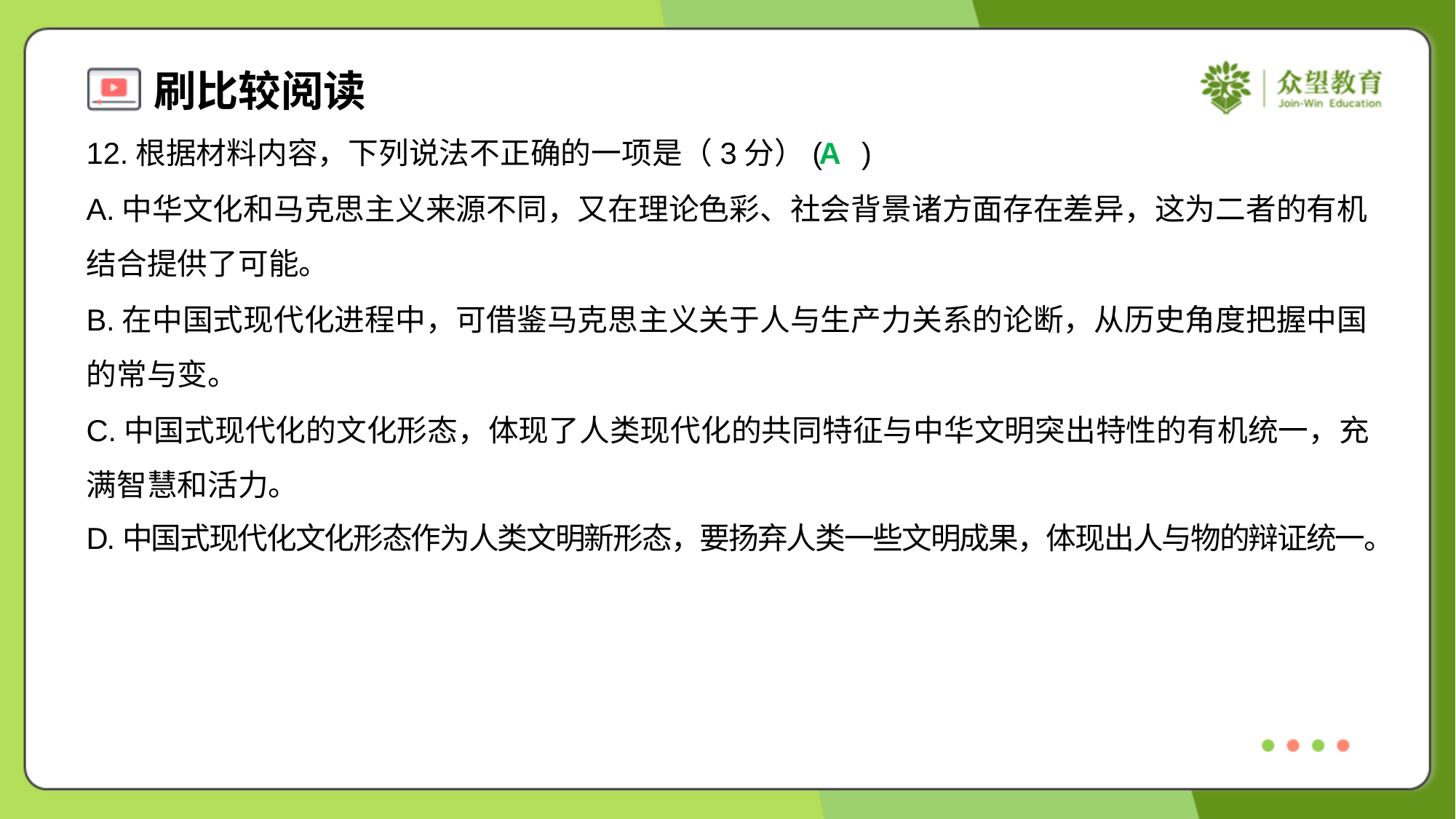

12.根据材料内容，下列说法不正确的一项是（3分）(     )
A
A.中华文化和马克思主义来源不同，又在理论色彩、社会背景诸方面存在差异，这为二者的有机
结合提供了可能。
B.在中国式现代化进程中，可借鉴马克思主义关于人与生产力关系的论断，从历史角度把握中国
的常与变。
C.中国式现代化的文化形态，体现了人类现代化的共同特征与中华文明突出特性的有机统一，充
满智慧和活力。
D.中国式现代化文化形态作为人类文明新形态，要扬弃人类一些文明成果，体现出人与物的辩证统一。